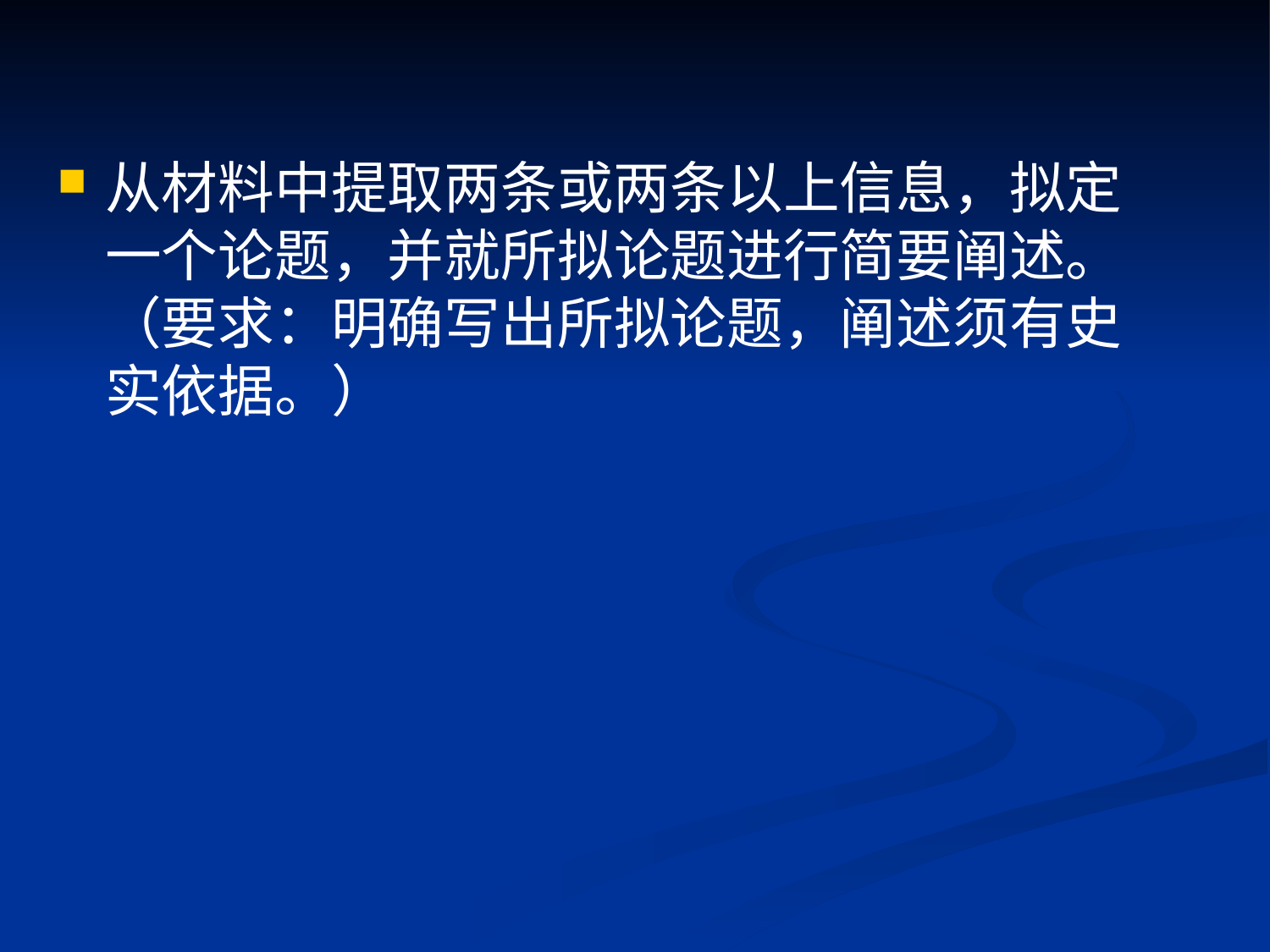

从材料中提取两条或两条以上信息，拟定一个论题，并就所拟论题进行简要阐述。（要求：明确写出所拟论题，阐述须有史实依据。）